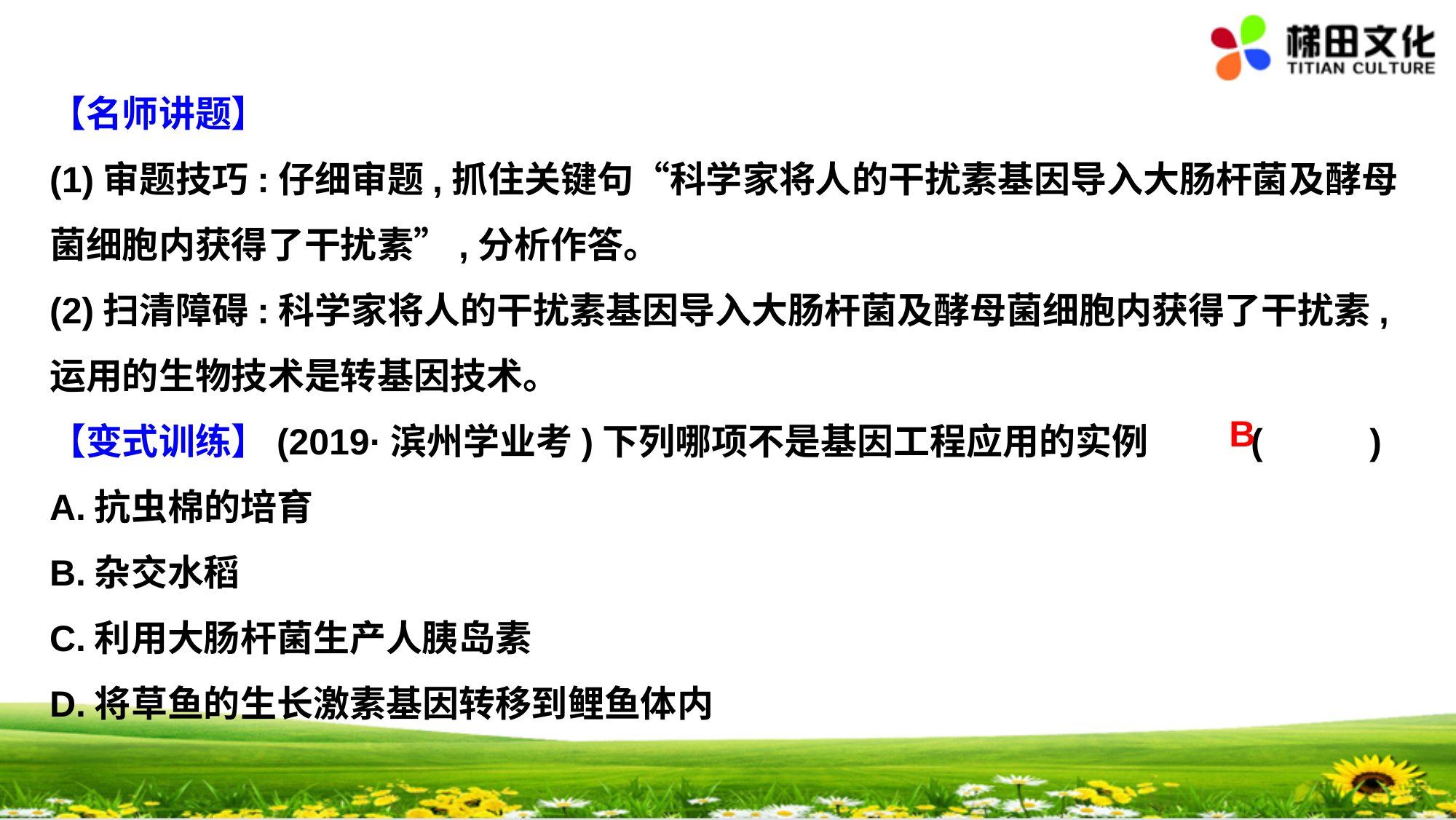

【名师讲题】
(1)审题技巧:仔细审题,抓住关键句“科学家将人的干扰素基因导入大肠杆菌及酵母
菌细胞内获得了干扰素”,分析作答。
(2)扫清障碍:科学家将人的干扰素基因导入大肠杆菌及酵母菌细胞内获得了干扰素,
运用的生物技术是转基因技术。
【变式训练】(2019·滨州学业考)下列哪项不是基因工程应用的实例	(　  　)
A.抗虫棉的培育
B.杂交水稻
C.利用大肠杆菌生产人胰岛素
D.将草鱼的生长激素基因转移到鲤鱼体内
B